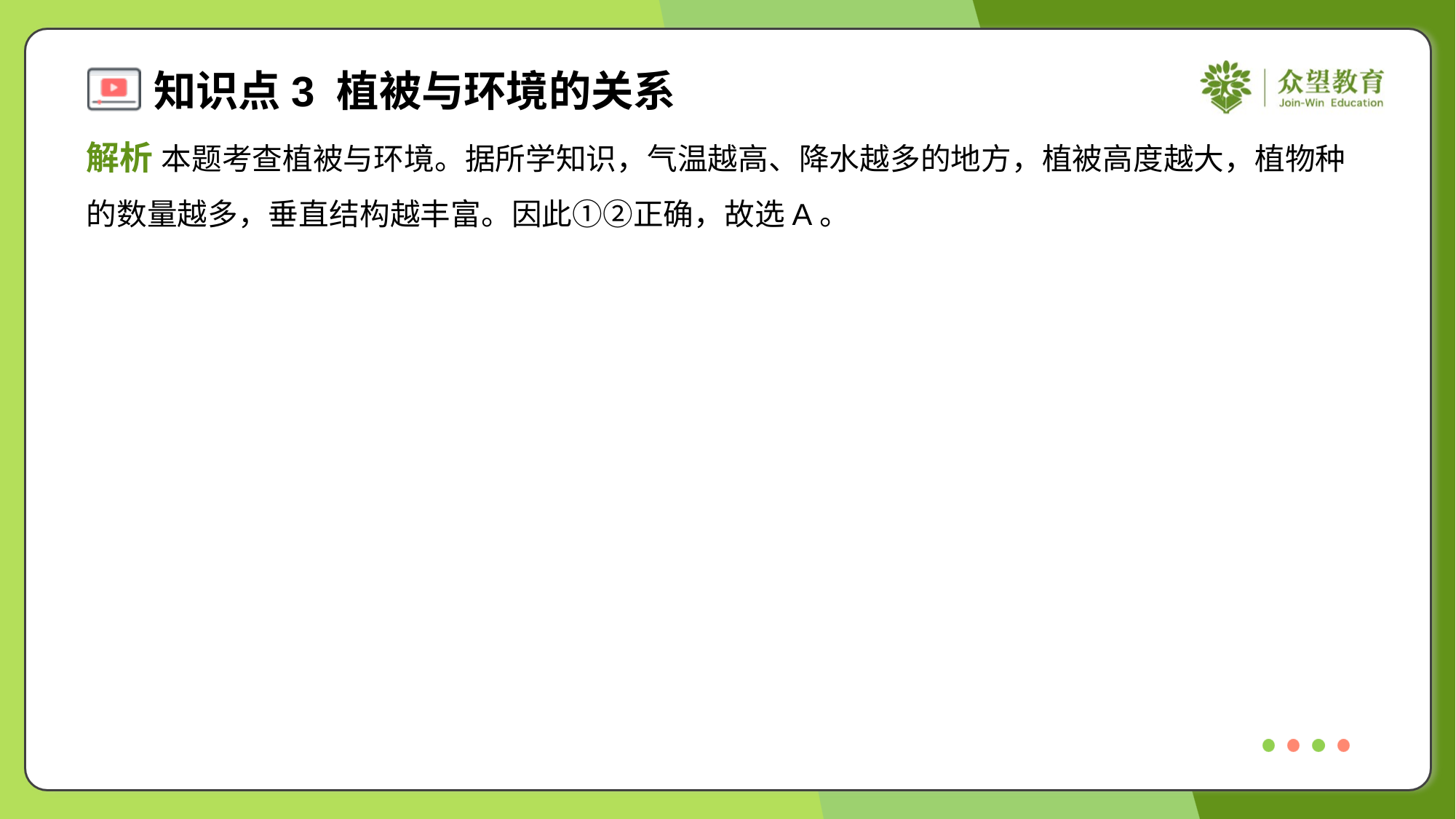

解析 本题考查植被与环境。据所学知识，气温越高、降水越多的地方，植被高度越大，植物种
的数量越多，垂直结构越丰富。因此①②正确，故选A。